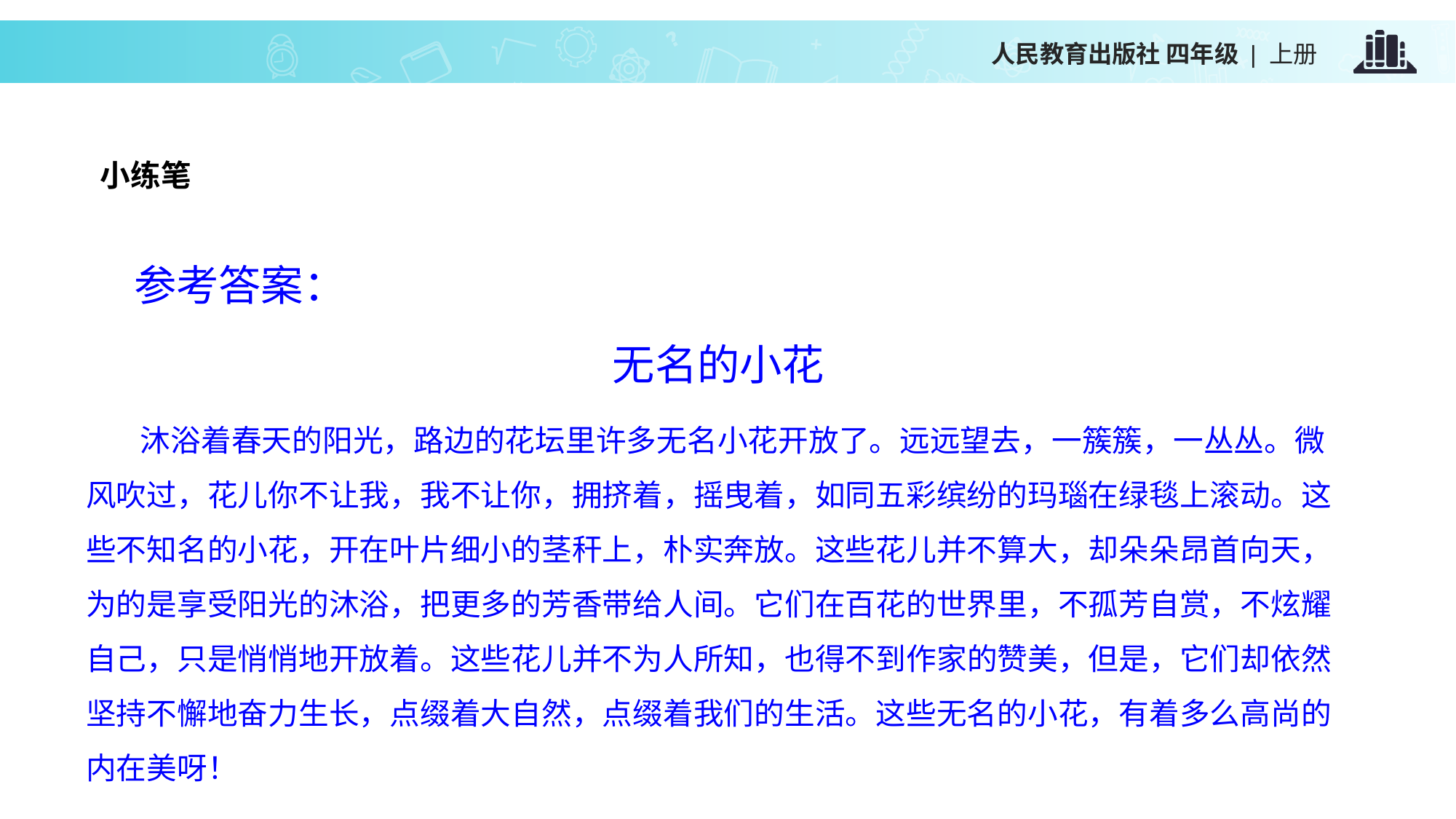

小练笔
    参考答案：
无名的小花
       沐浴着春天的阳光，路边的花坛里许多无名小花开放了。远远望去，一簇簇，一丛丛。微风吹过，花儿你不让我，我不让你，拥挤着，摇曳着，如同五彩缤纷的玛瑙在绿毯上滚动。这些不知名的小花，开在叶片细小的茎秆上，朴实奔放。这些花儿并不算大，却朵朵昂首向天，为的是享受阳光的沐浴，把更多的芳香带给人间。它们在百花的世界里，不孤芳自赏，不炫耀自己，只是悄悄地开放着。这些花儿并不为人所知，也得不到作家的赞美，但是，它们却依然坚持不懈地奋力生长，点缀着大自然，点缀着我们的生活。这些无名的小花，有着多么高尚的内在美呀！